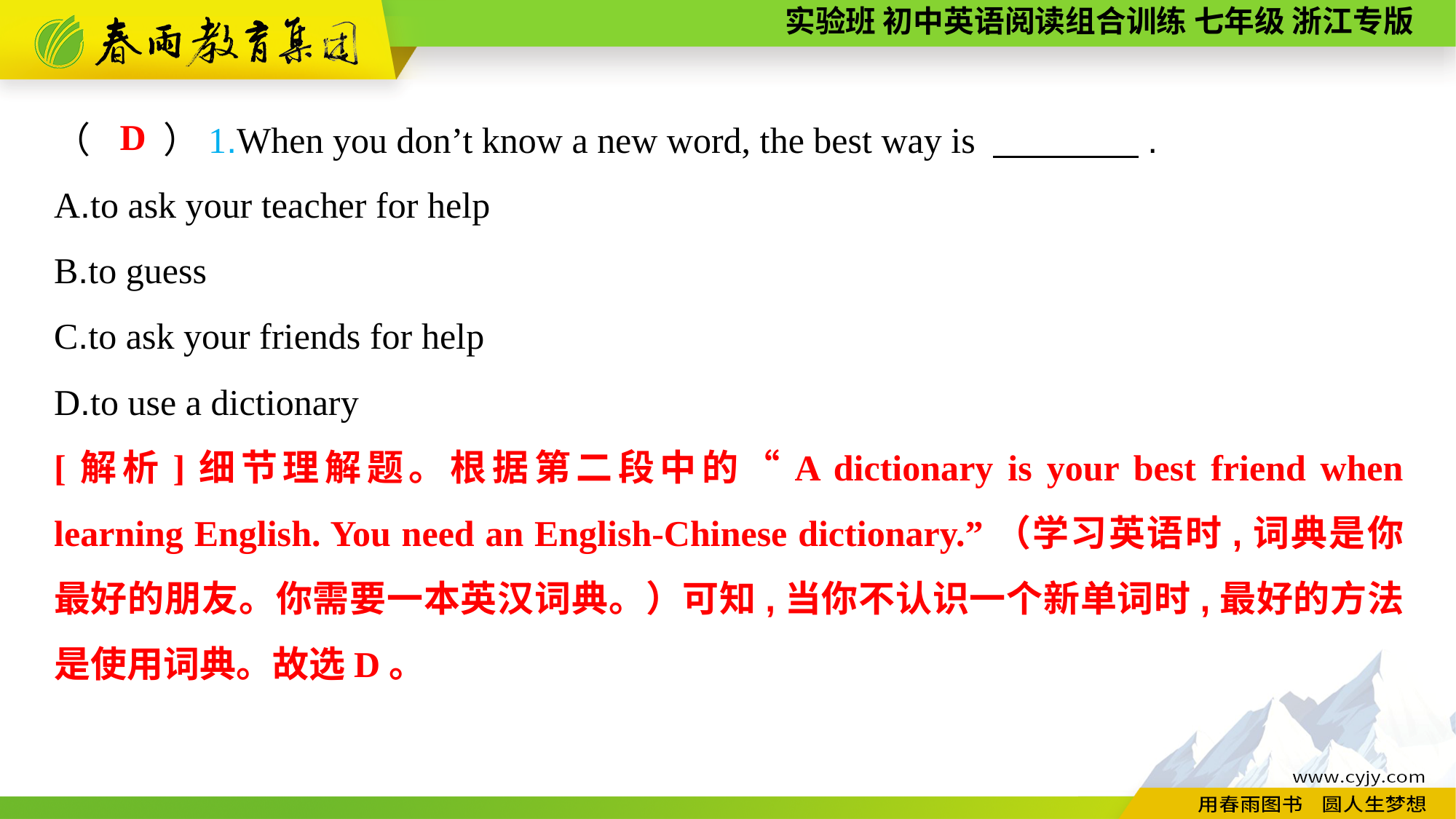

（　　）1.When you don’t know a new word, the best way is 　　　　.
A.to ask your teacher for help
B.to guess
C.to ask your friends for help
D.to use a dictionary
D
[解析]细节理解题。根据第二段中的“A dictionary is your best friend when learning English. You need an English-Chinese dictionary.”（学习英语时,词典是你最好的朋友。你需要一本英汉词典。）可知,当你不认识一个新单词时,最好的方法是使用词典。故选D。